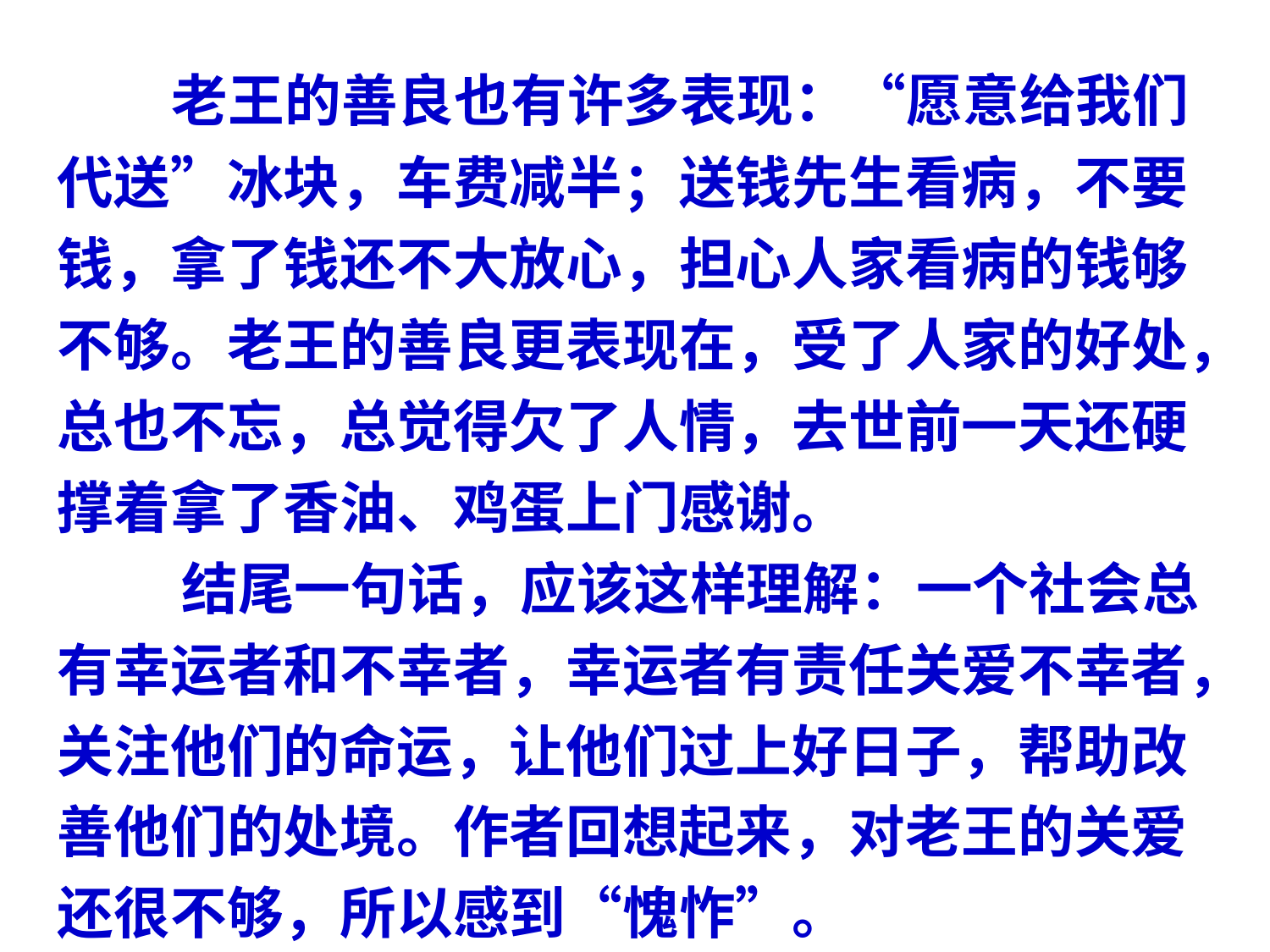

# 老王的善良也有许多表现：“愿意给我们代送”冰块，车费减半；送钱先生看病，不要钱，拿了钱还不大放心，担心人家看病的钱够不够。老王的善良更表现在，受了人家的好处，总也不忘，总觉得欠了人情，去世前一天还硬撑着拿了香油、鸡蛋上门感谢。
  结尾一句话，应该这样理解：一个社会总有幸运者和不幸者，幸运者有责任关爱不幸者，关注他们的命运，让他们过上好日子，帮助改善他们的处境。作者回想起来，对老王的关爱还很不够，所以感到“愧怍”。